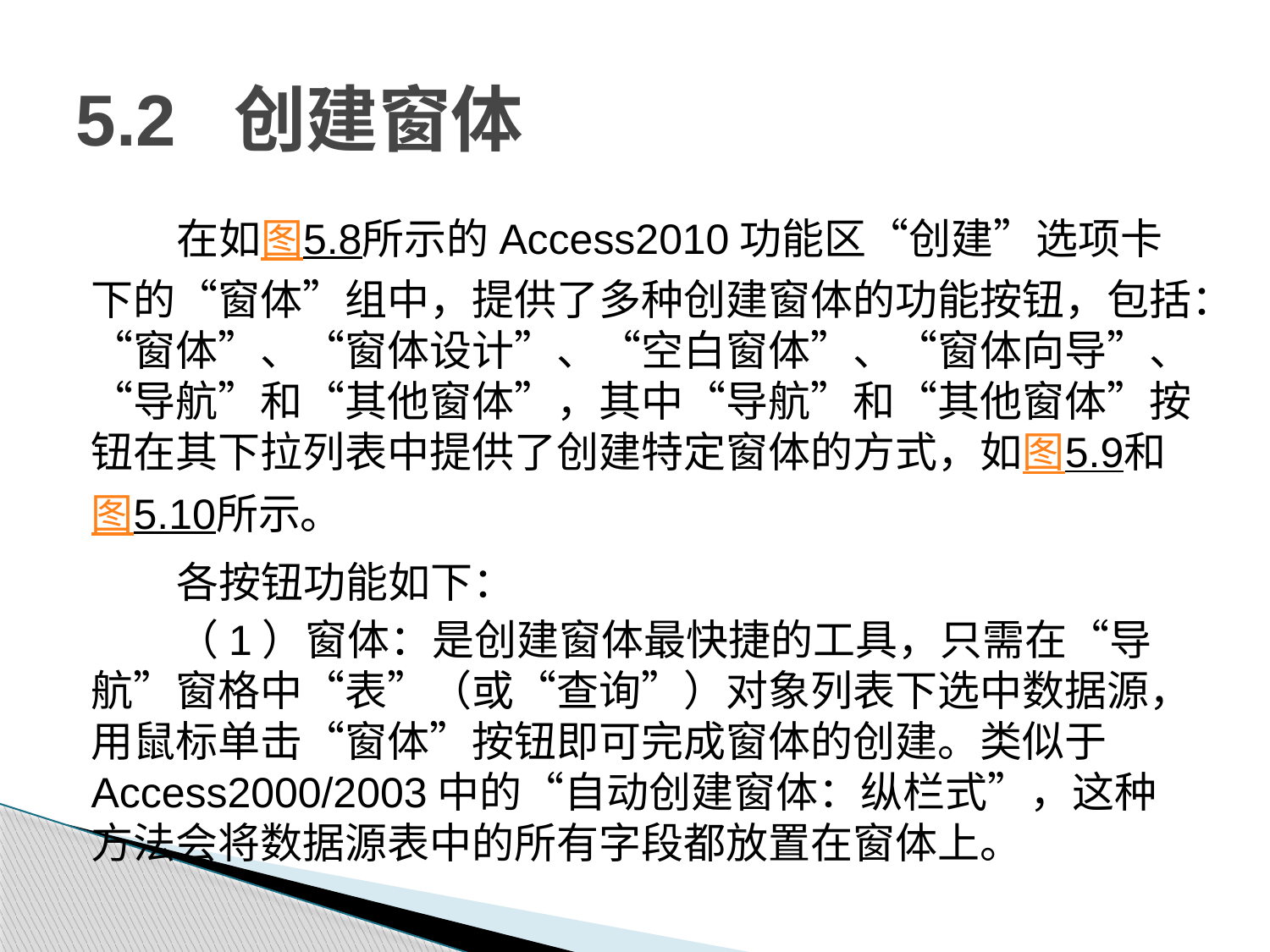

# 5.2  创建窗体
在如图5.8所示的Access2010功能区“创建”选项卡下的“窗体”组中，提供了多种创建窗体的功能按钮，包括：“窗体”、“窗体设计”、“空白窗体”、“窗体向导”、“导航”和“其他窗体”，其中“导航”和“其他窗体”按钮在其下拉列表中提供了创建特定窗体的方式，如图5.9和图5.10所示。
各按钮功能如下：
（1）窗体：是创建窗体最快捷的工具，只需在“导航”窗格中“表”（或“查询”）对象列表下选中数据源，用鼠标单击“窗体”按钮即可完成窗体的创建。类似于Access2000/2003中的“自动创建窗体：纵栏式”，这种方法会将数据源表中的所有字段都放置在窗体上。